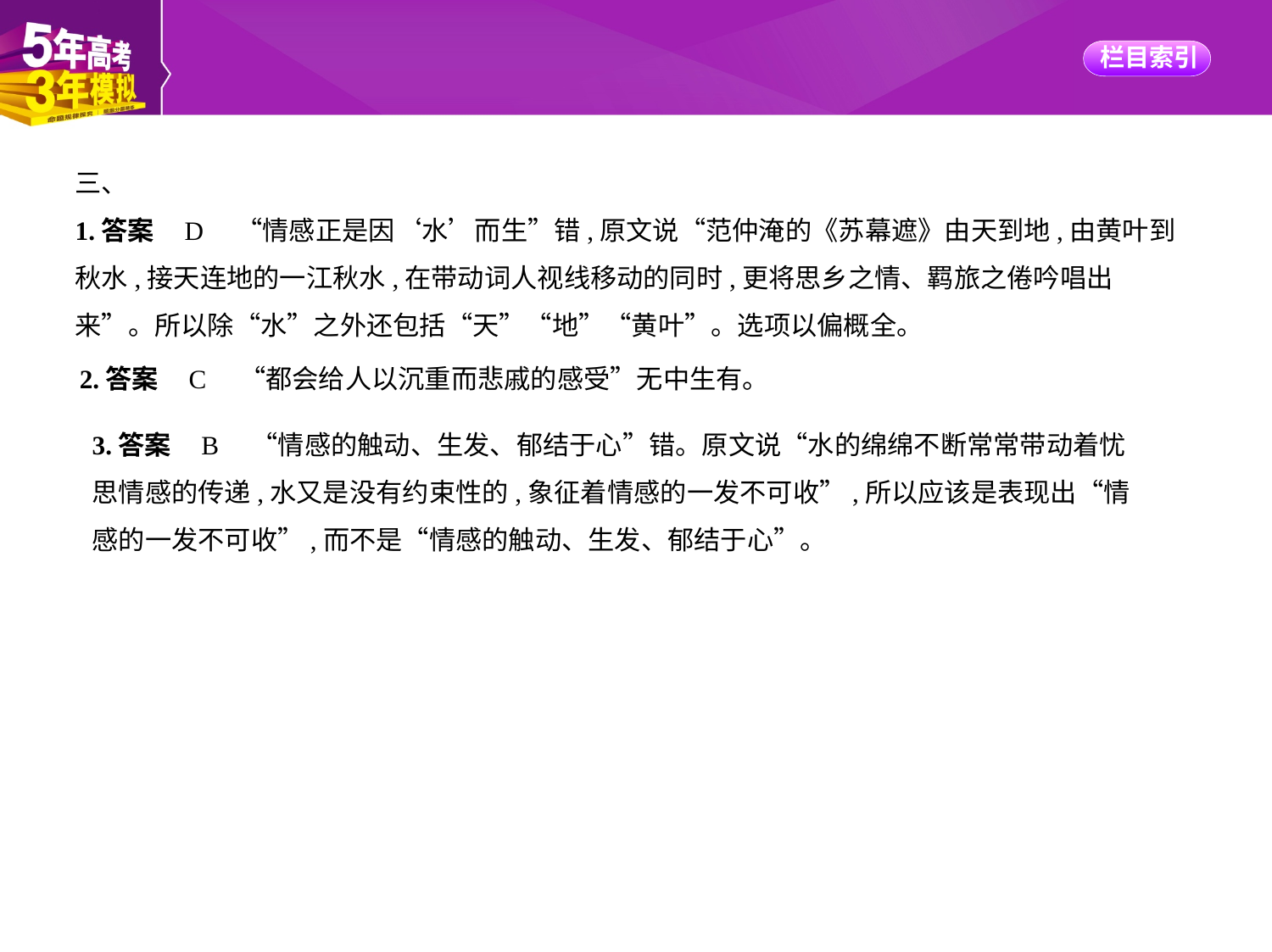

三、
1.答案    D　“情感正是因‘水’而生”错,原文说“范仲淹的《苏幕遮》由天到地,由黄叶到
秋水,接天连地的一江秋水,在带动词人视线移动的同时,更将思乡之情、羁旅之倦吟唱出
来”。所以除“水”之外还包括“天”“地”“黄叶”。选项以偏概全。
2.答案    C　“都会给人以沉重而悲戚的感受”无中生有。
3.答案    B　“情感的触动、生发、郁结于心”错。原文说“水的绵绵不断常常带动着忧思情感的传递,水又是没有约束性的,象征着情感的一发不可收”,所以应该是表现出“情感的一发不可收”,而不是“情感的触动、生发、郁结于心”。